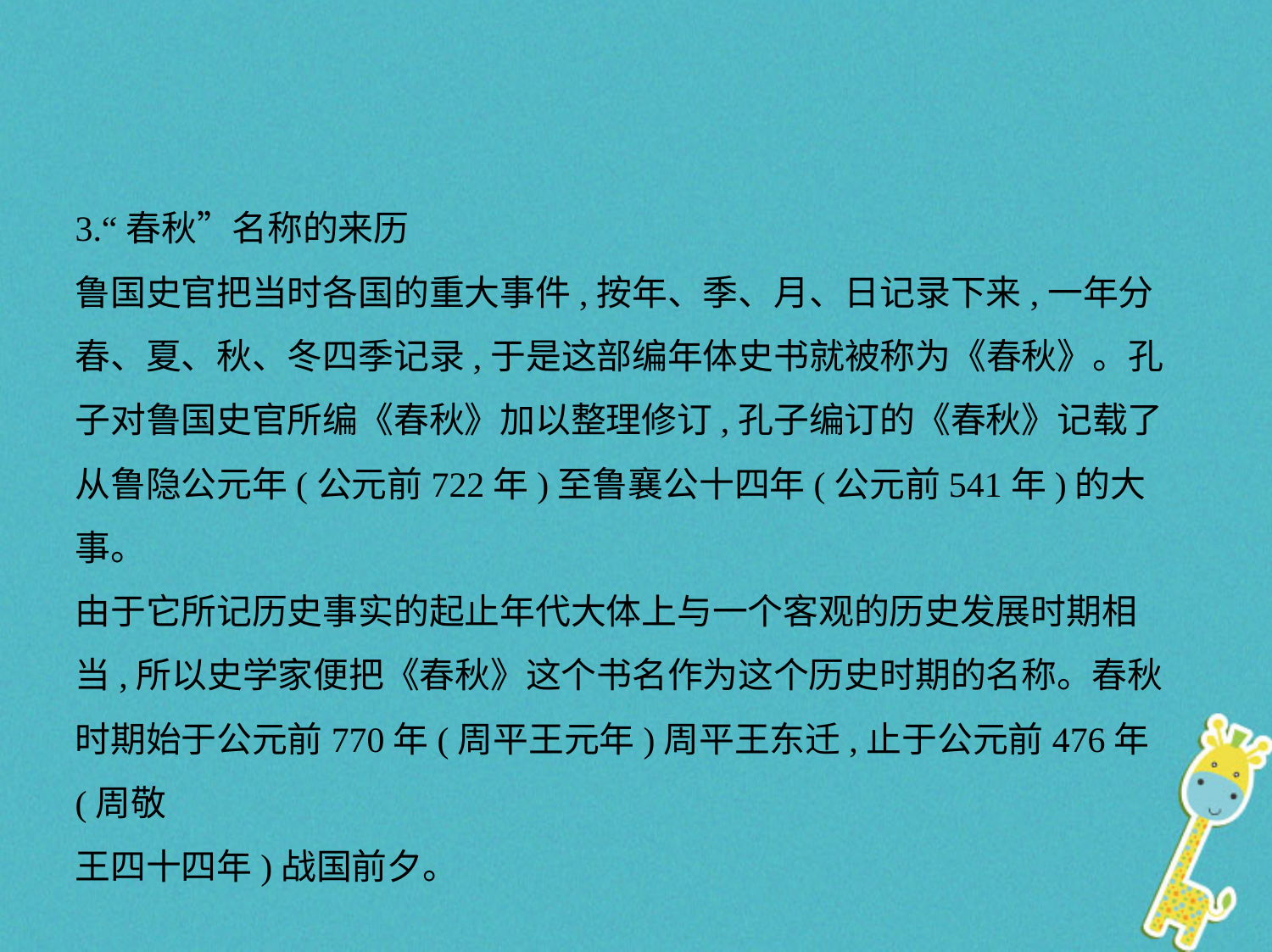

3.“春秋”名称的来历
鲁国史官把当时各国的重大事件,按年、季、月、日记录下来,一年分
春、夏、秋、冬四季记录,于是这部编年体史书就被称为《春秋》。孔
子对鲁国史官所编《春秋》加以整理修订,孔子编订的《春秋》记载了
从鲁隐公元年(公元前722年)至鲁襄公十四年(公元前541年)的大事。
由于它所记历史事实的起止年代大体上与一个客观的历史发展时期相
当,所以史学家便把《春秋》这个书名作为这个历史时期的名称。春秋
时期始于公元前770年(周平王元年)周平王东迁,止于公元前476年(周敬
王四十四年)战国前夕。